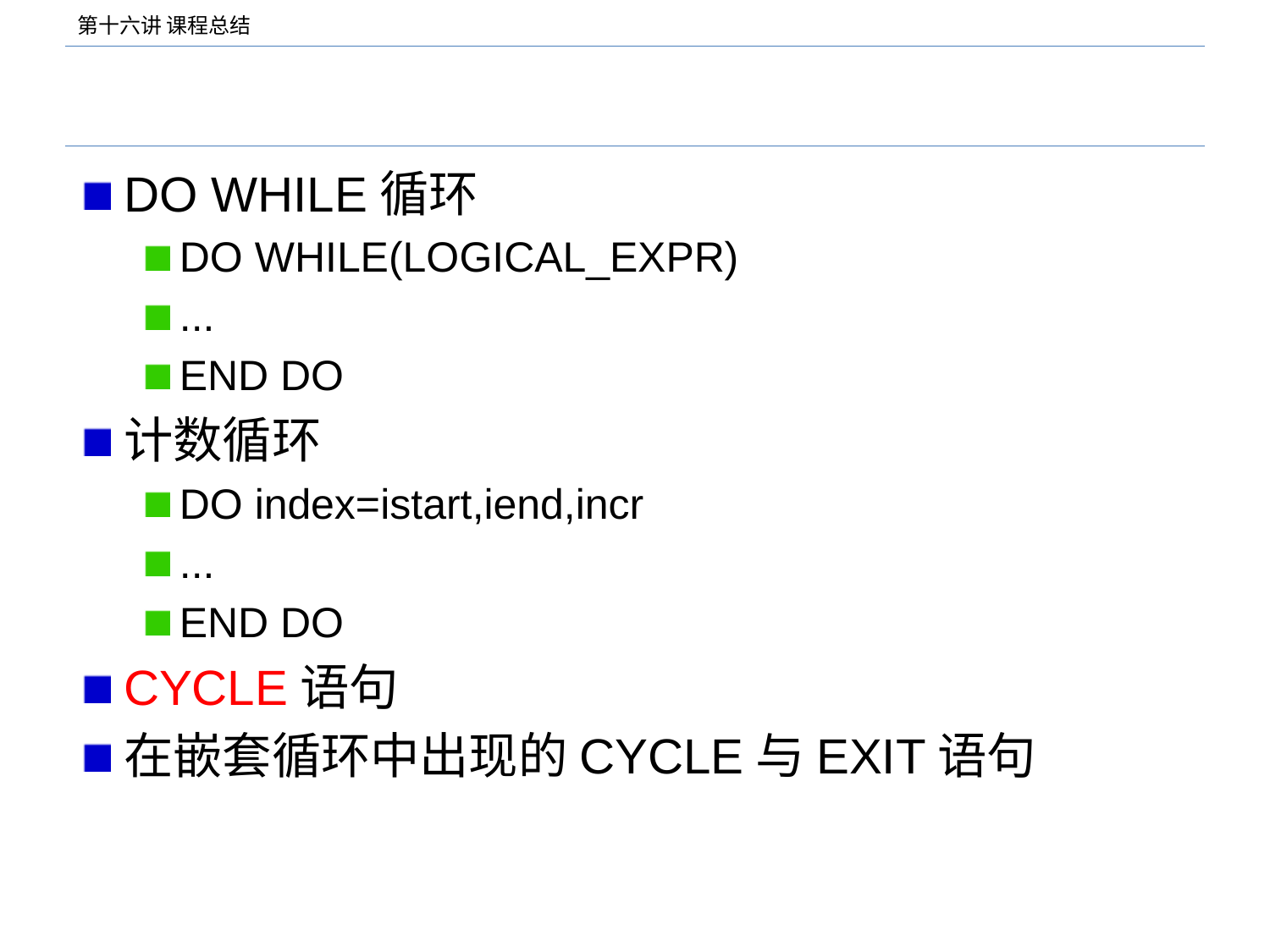

#
DO WHILE循环
DO WHILE(LOGICAL_EXPR)
...
END DO
计数循环
DO index=istart,iend,incr
...
END DO
CYCLE语句
在嵌套循环中出现的CYCLE与EXIT语句